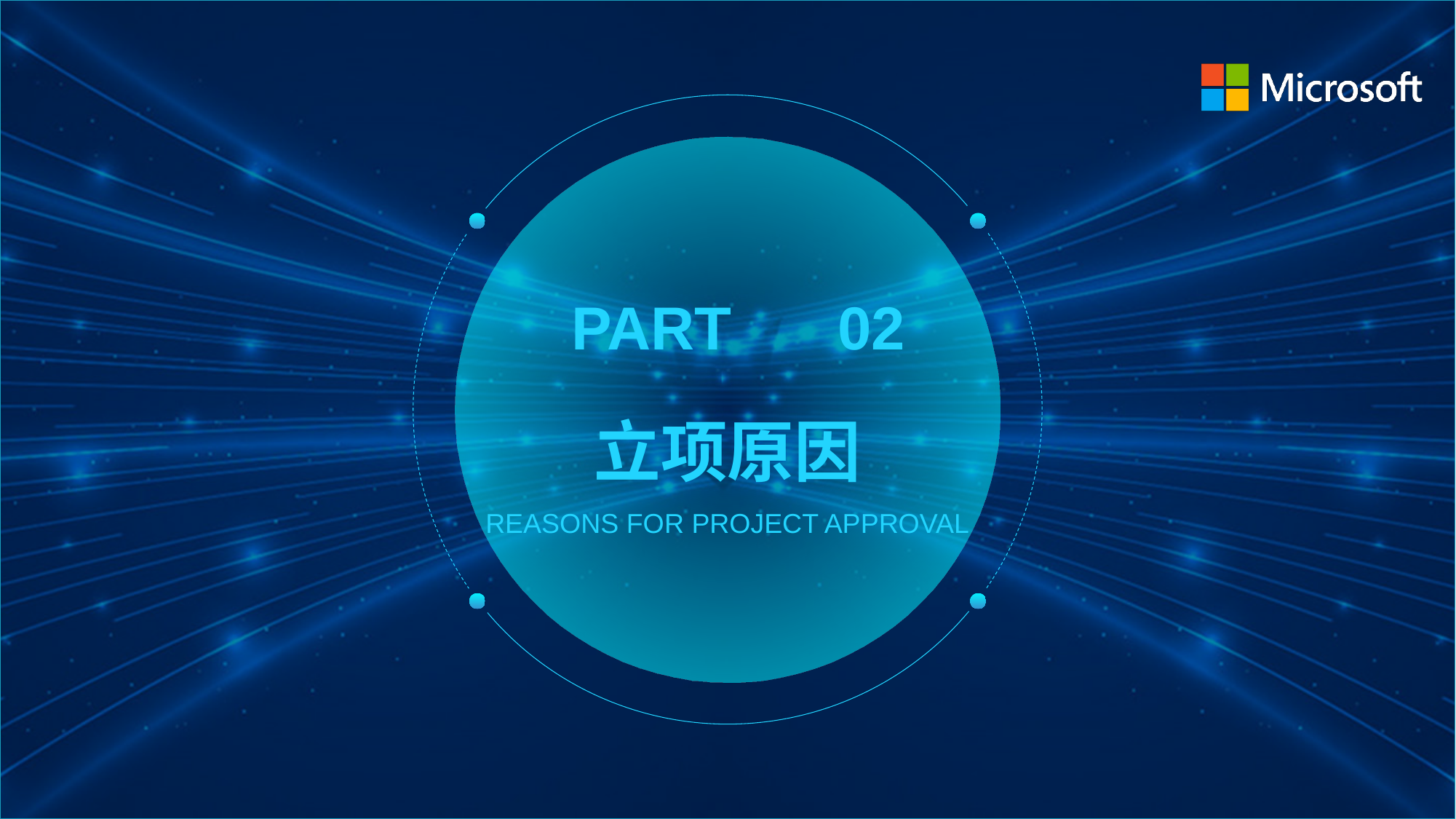

PART 　02
立项原因
REASONS FOR PROJECT APPROVAL